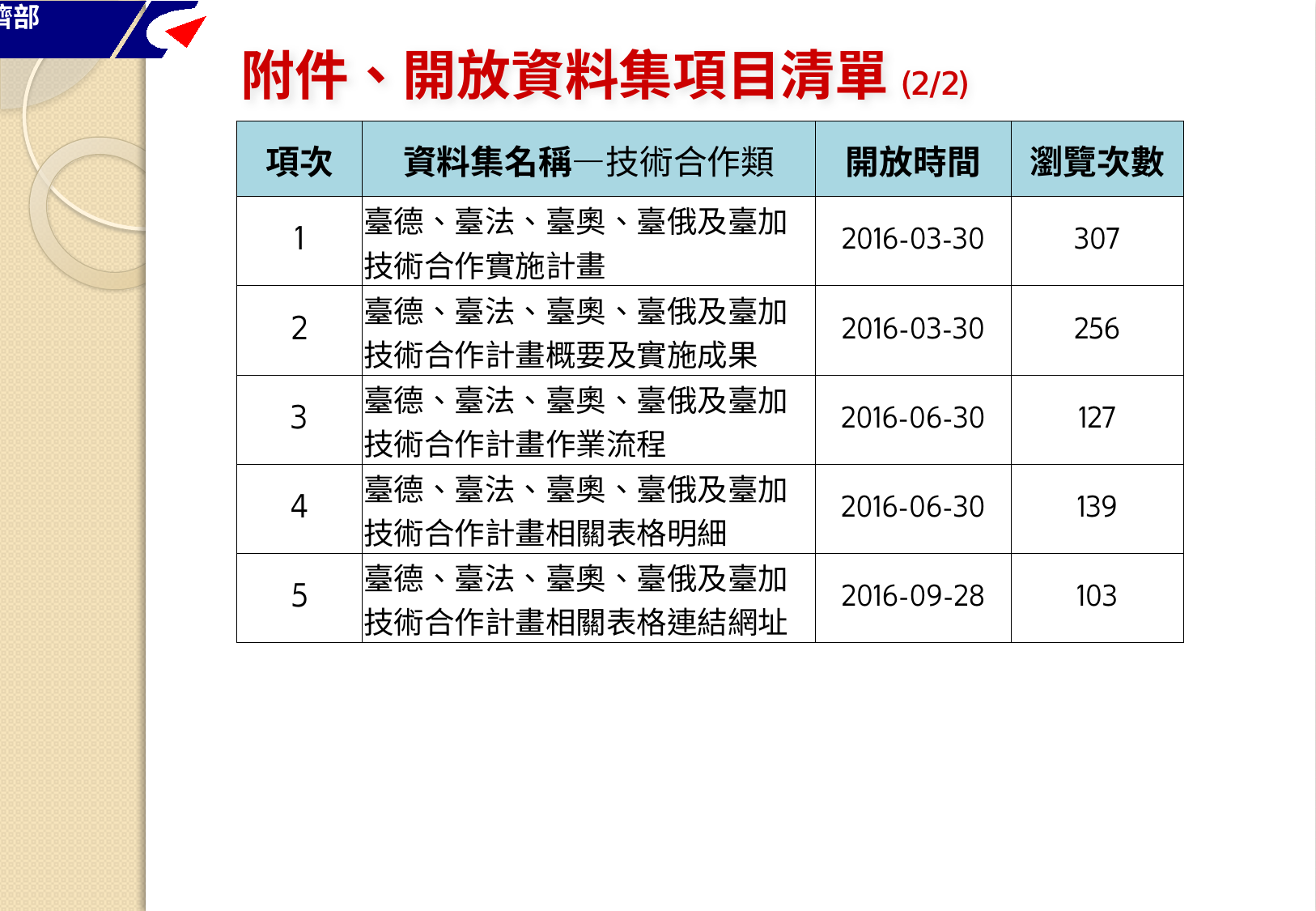

附件、開放資料集項目清單(2/2)
| 項次 | 資料集名稱—技術合作類 | 開放時間 | 瀏覽次數 |
| --- | --- | --- | --- |
| 1 | 臺德、臺法、臺奧、臺俄及臺加技術合作實施計畫 | 2016-03-30 | 307 |
| 2 | 臺德、臺法、臺奧、臺俄及臺加技術合作計畫概要及實施成果 | 2016-03-30 | 256 |
| 3 | 臺德、臺法、臺奧、臺俄及臺加技術合作計畫作業流程 | 2016-06-30 | 127 |
| 4 | 臺德、臺法、臺奧、臺俄及臺加技術合作計畫相關表格明細 | 2016-06-30 | 139 |
| 5 | 臺德、臺法、臺奧、臺俄及臺加技術合作計畫相關表格連結網址 | 2016-09-28 | 103 |